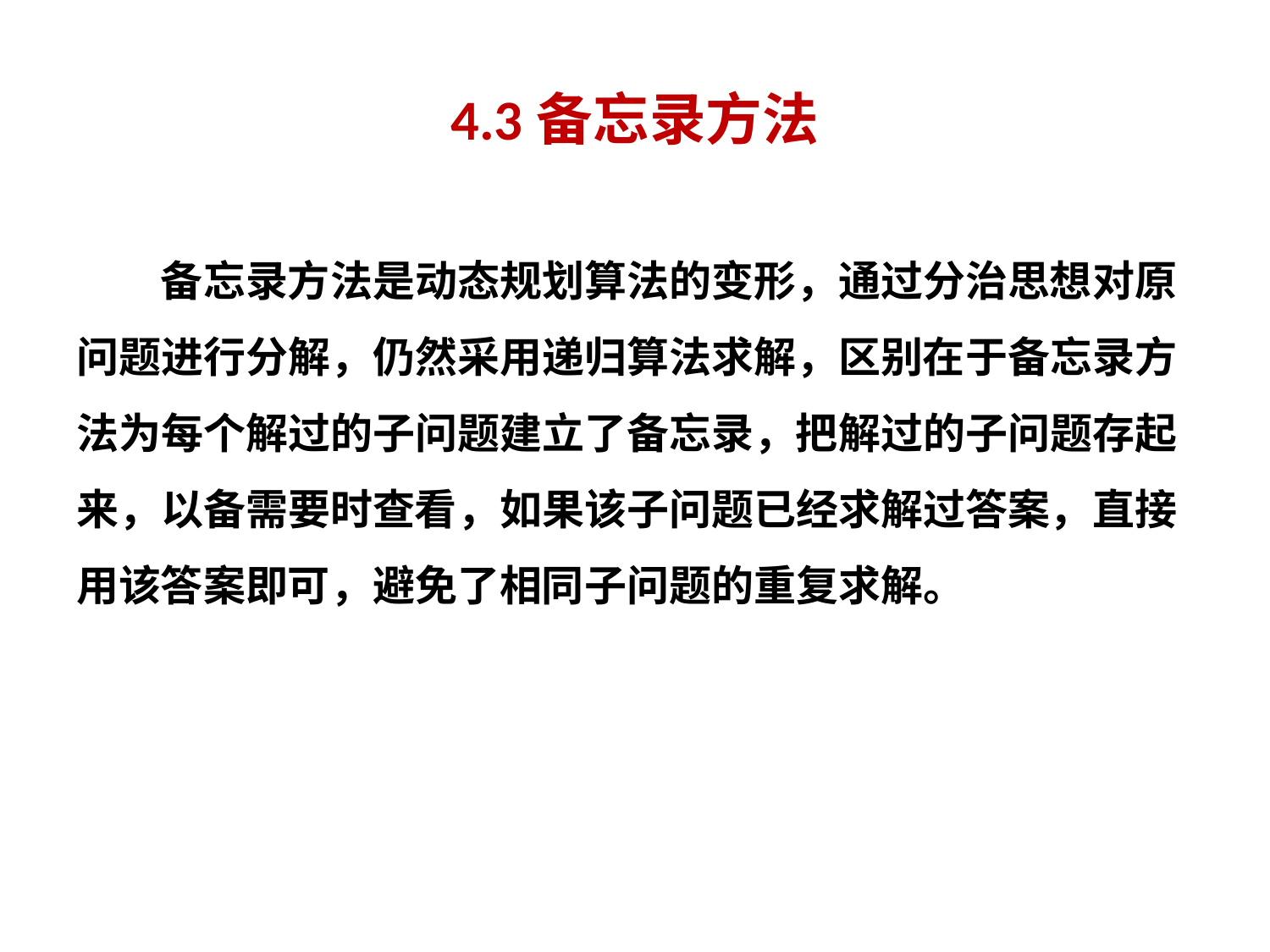

# 4.3备忘录方法
备忘录方法是动态规划算法的变形，通过分治思想对原问题进行分解，仍然采用递归算法求解，区别在于备忘录方法为每个解过的子问题建立了备忘录，把解过的子问题存起来，以备需要时查看，如果该子问题已经求解过答案，直接用该答案即可，避免了相同子问题的重复求解。